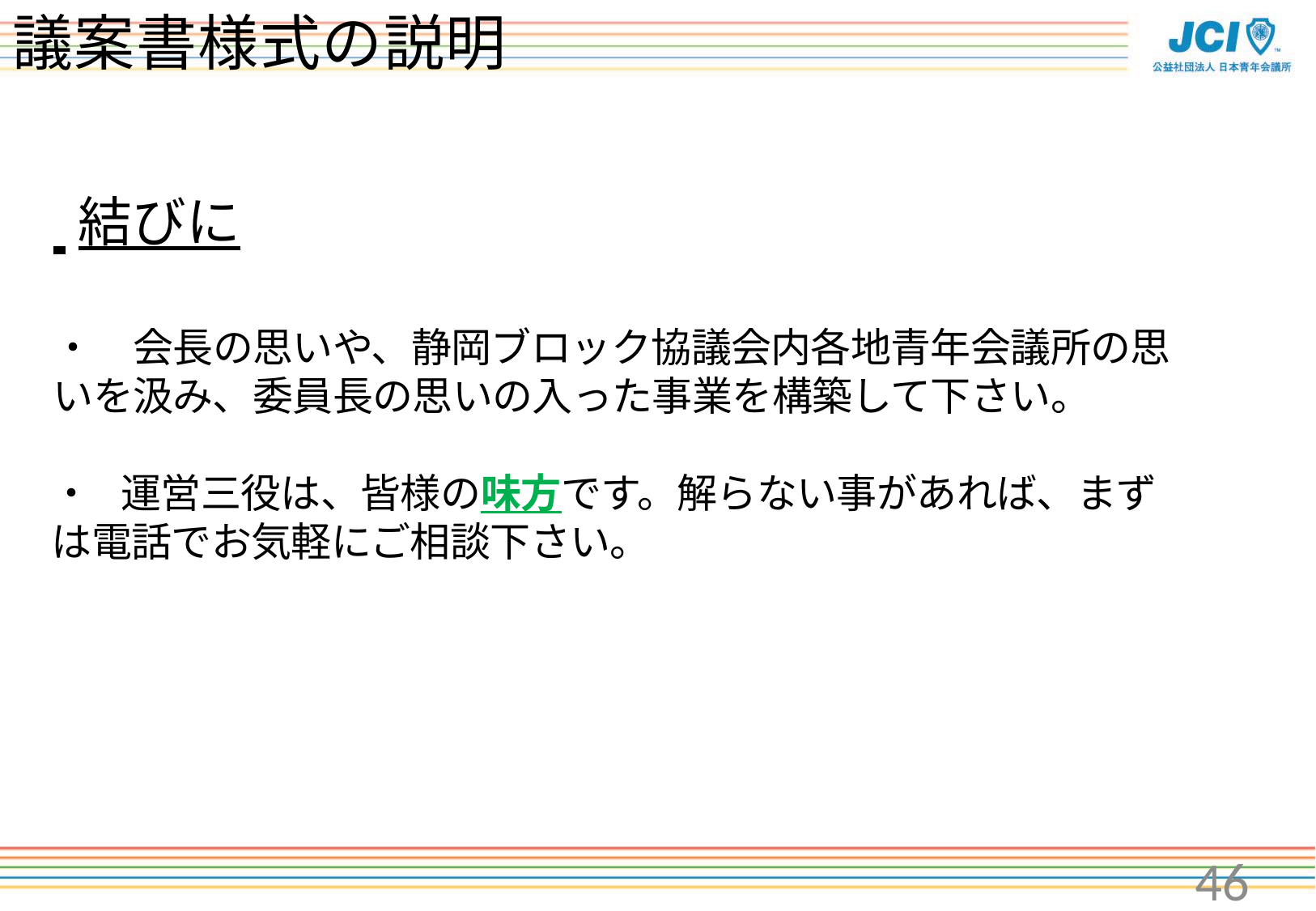

# 議案書様式の説明
 結びに
・　会長の思いや、静岡ブロック協議会内各地青年会議所の思いを汲み、委員長の思いの入った事業を構築して下さい。

・ 運営三役は、皆様の味方です。解らない事があれば、まずは電話でお気軽にご相談下さい。
46